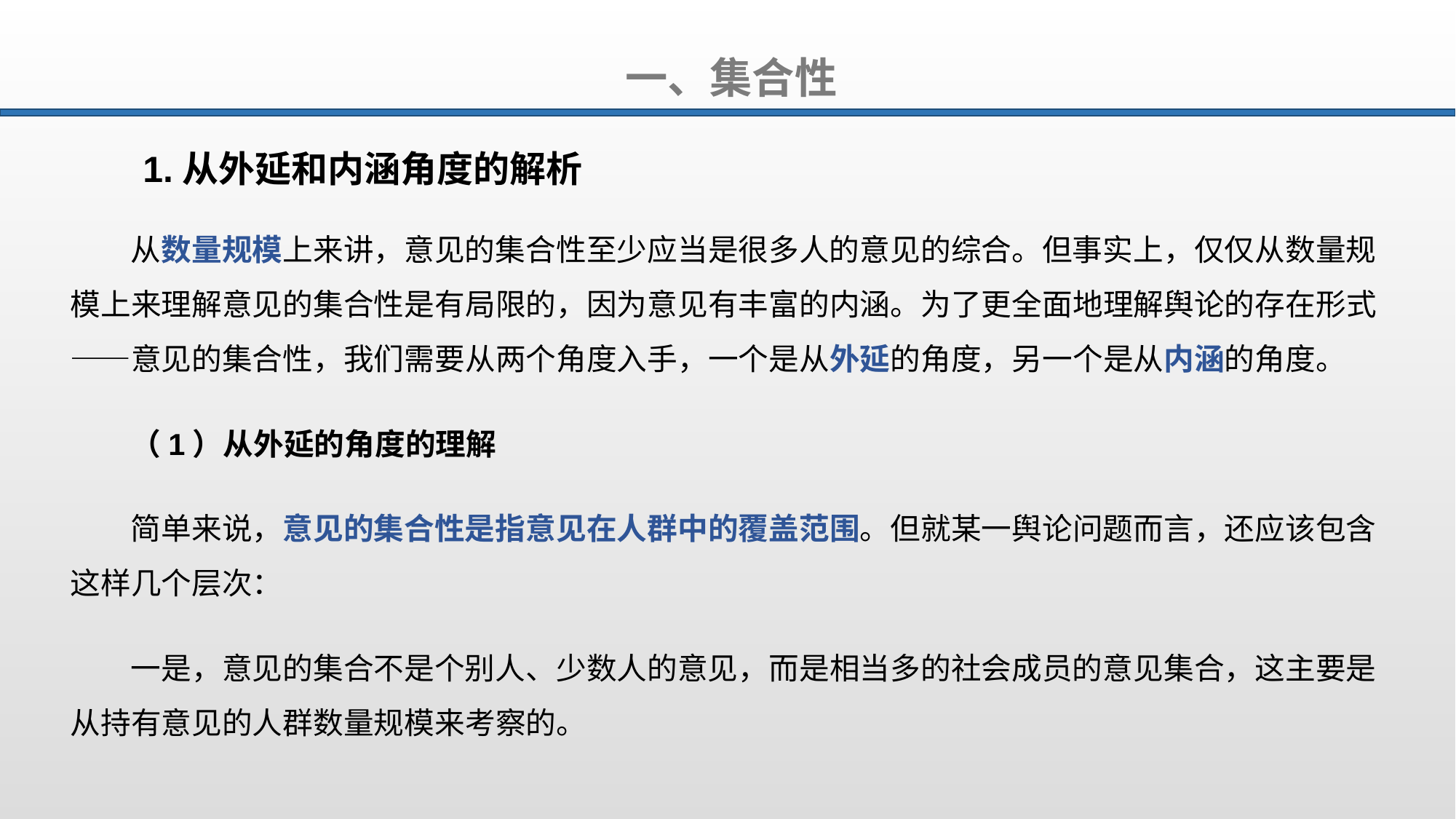

一、集合性

1.从外延和内涵角度的解析
从数量规模上来讲，意见的集合性至少应当是很多人的意见的综合。但事实上，仅仅从数量规模上来理解意见的集合性是有局限的，因为意见有丰富的内涵。为了更全面地理解舆论的存在形式——意见的集合性，我们需要从两个角度入手，一个是从外延的角度，另一个是从内涵的角度。
（1）从外延的角度的理解
简单来说，意见的集合性是指意见在人群中的覆盖范围。但就某一舆论问题而言，还应该包含这样几个层次：
一是，意见的集合不是个别人、少数人的意见，而是相当多的社会成员的意见集合，这主要是从持有意见的人群数量规模来考察的。